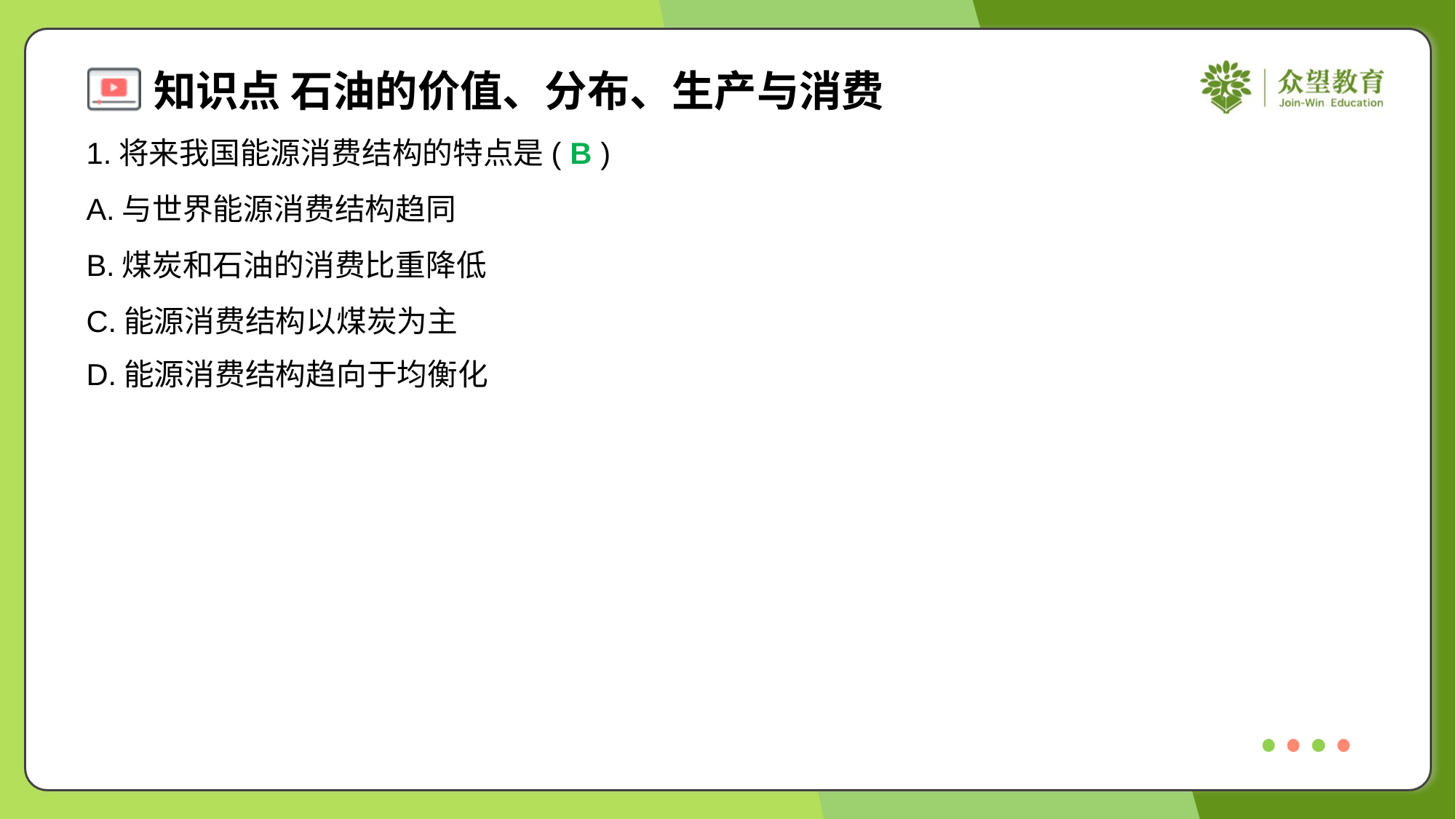

1.将来我国能源消费结构的特点是(     )
B
A.与世界能源消费结构趋同
B.煤炭和石油的消费比重降低
C.能源消费结构以煤炭为主
D.能源消费结构趋向于均衡化